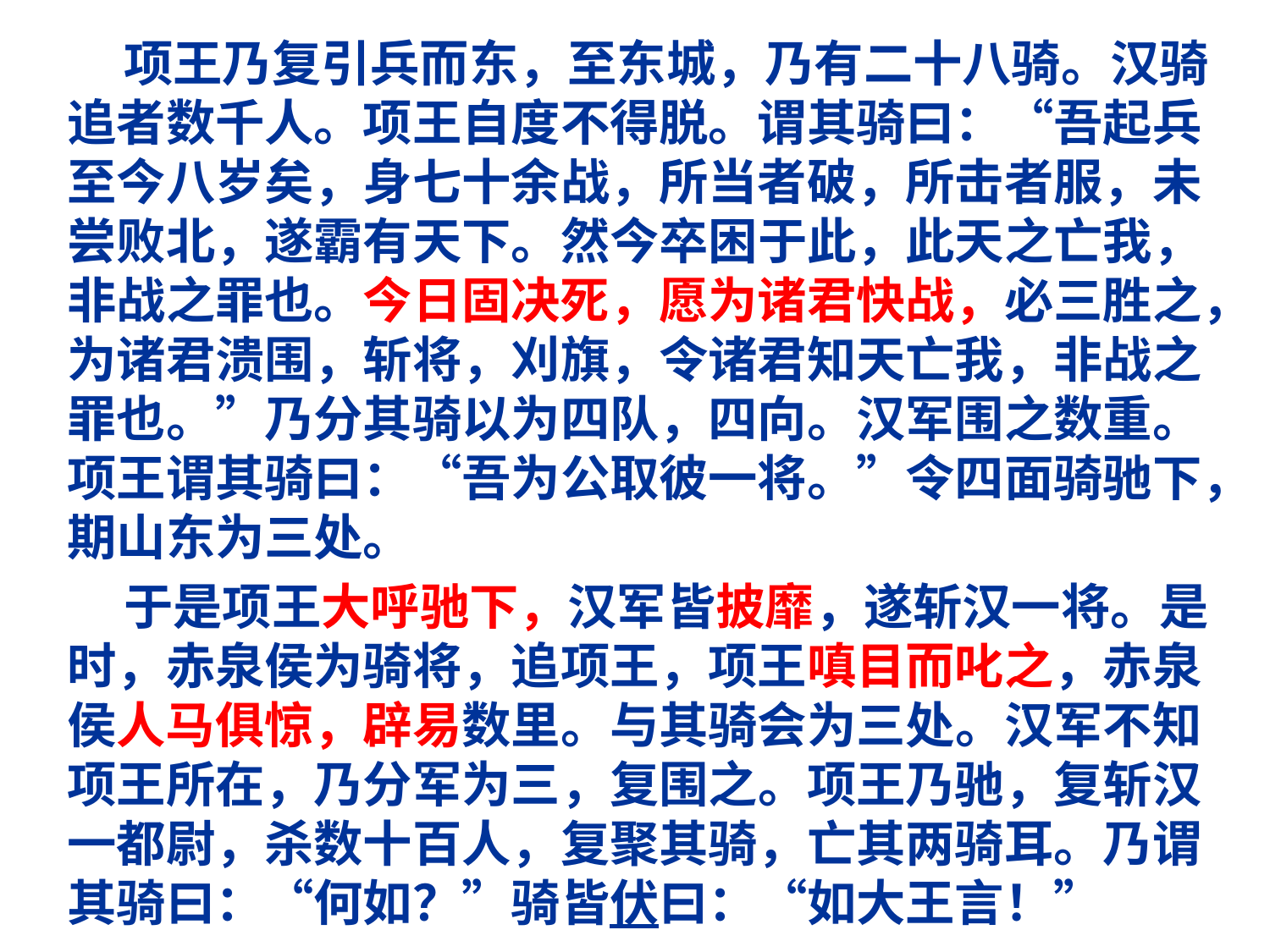

项王乃复引兵而东，至东城，乃有二十八骑。汉骑追者数千人。项王自度不得脱。谓其骑曰：“吾起兵至今八岁矣，身七十余战，所当者破，所击者服，未尝败北，遂霸有天下。然今卒困于此，此天之亡我，非战之罪也。今日固决死，愿为诸君快战，必三胜之，为诸君溃围，斩将，刈旗，令诸君知天亡我，非战之罪也。”乃分其骑以为四队，四向。汉军围之数重。项王谓其骑曰：“吾为公取彼一将。”令四面骑驰下，期山东为三处。
    于是项王大呼驰下，汉军皆披靡，遂斩汉一将。是时，赤泉侯为骑将，追项王，项王嗔目而叱之，赤泉侯人马俱惊，辟易数里。与其骑会为三处。汉军不知项王所在，乃分军为三，复围之。项王乃驰，复斩汉一都尉，杀数十百人，复聚其骑，亡其两骑耳。乃谓其骑曰：“何如？”骑皆伏曰：“如大王言！”